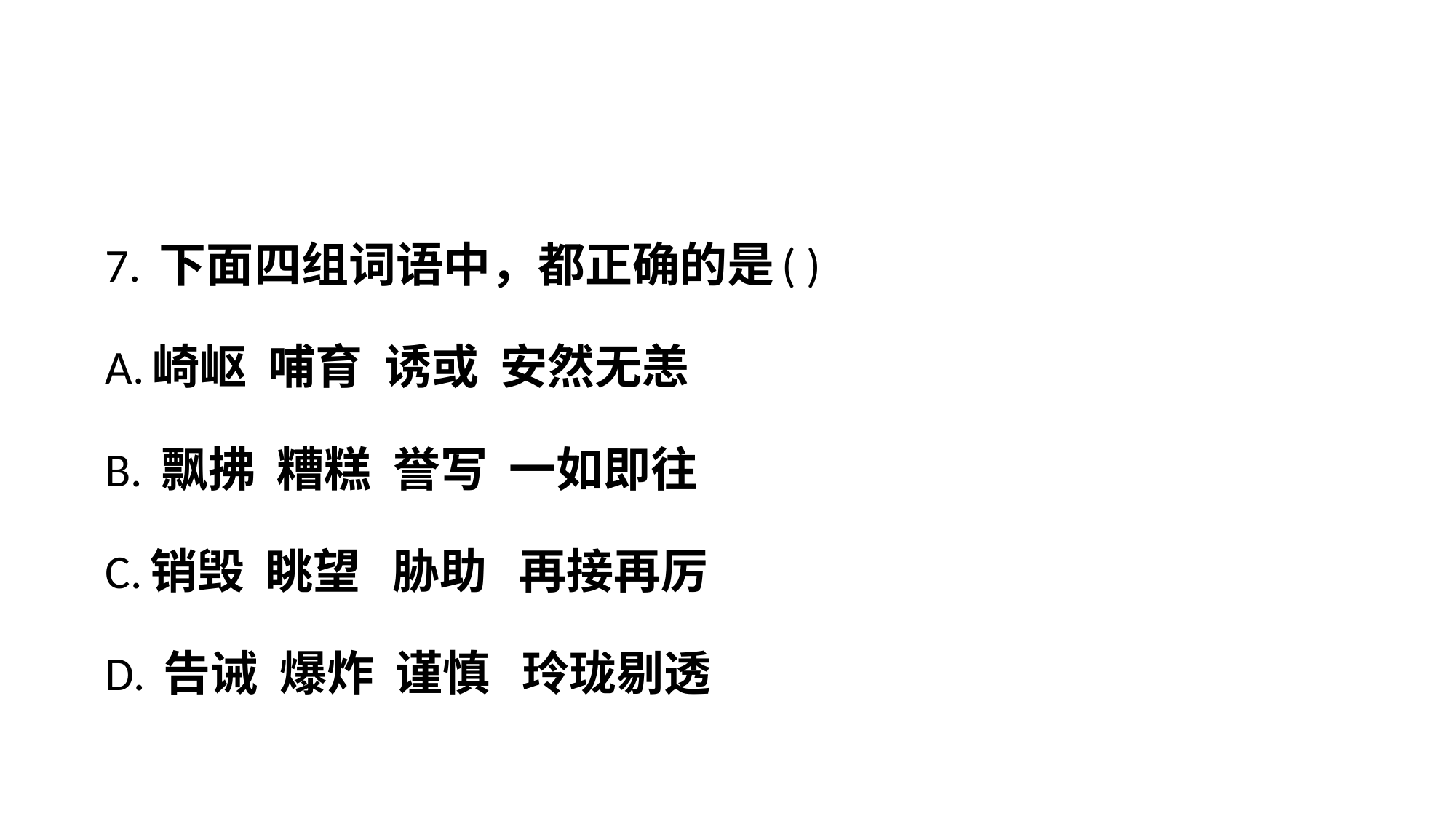

# 7. 下面四组词语中，都正确的是( ) A.崎岖  哺育  诱或  安然无恙 B. 飘拂  糟糕  誉写  一如即往 C.销毁  眺望   胁助   再接再厉 D. 告诫  爆炸  谨慎   玲珑剔透